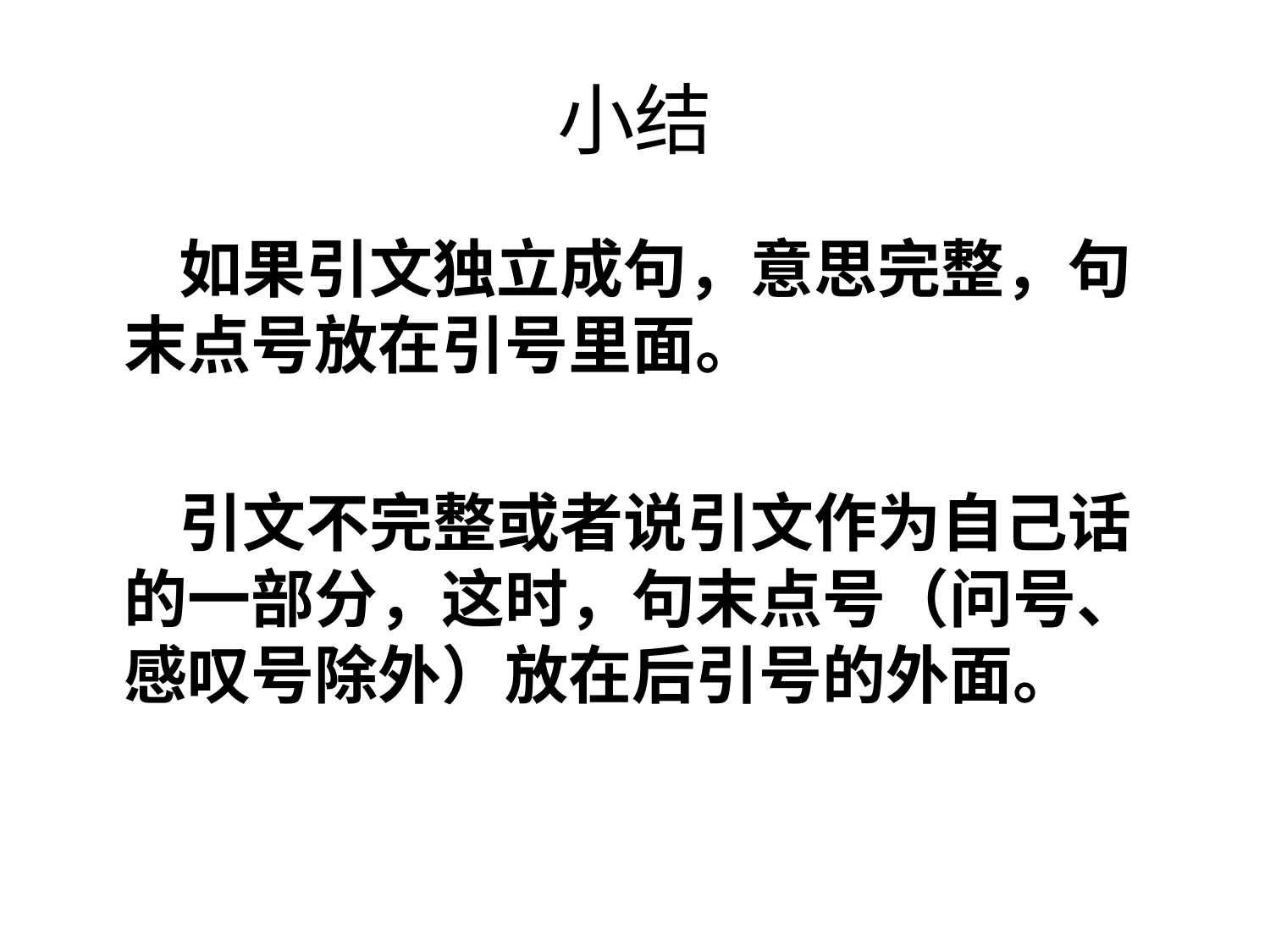

# 小结
     如果引文独立成句，意思完整，句末点号放在引号里面。

     引文不完整或者说引文作为自己话的一部分，这时，句末点号（问号、感叹号除外）放在后引号的外面。